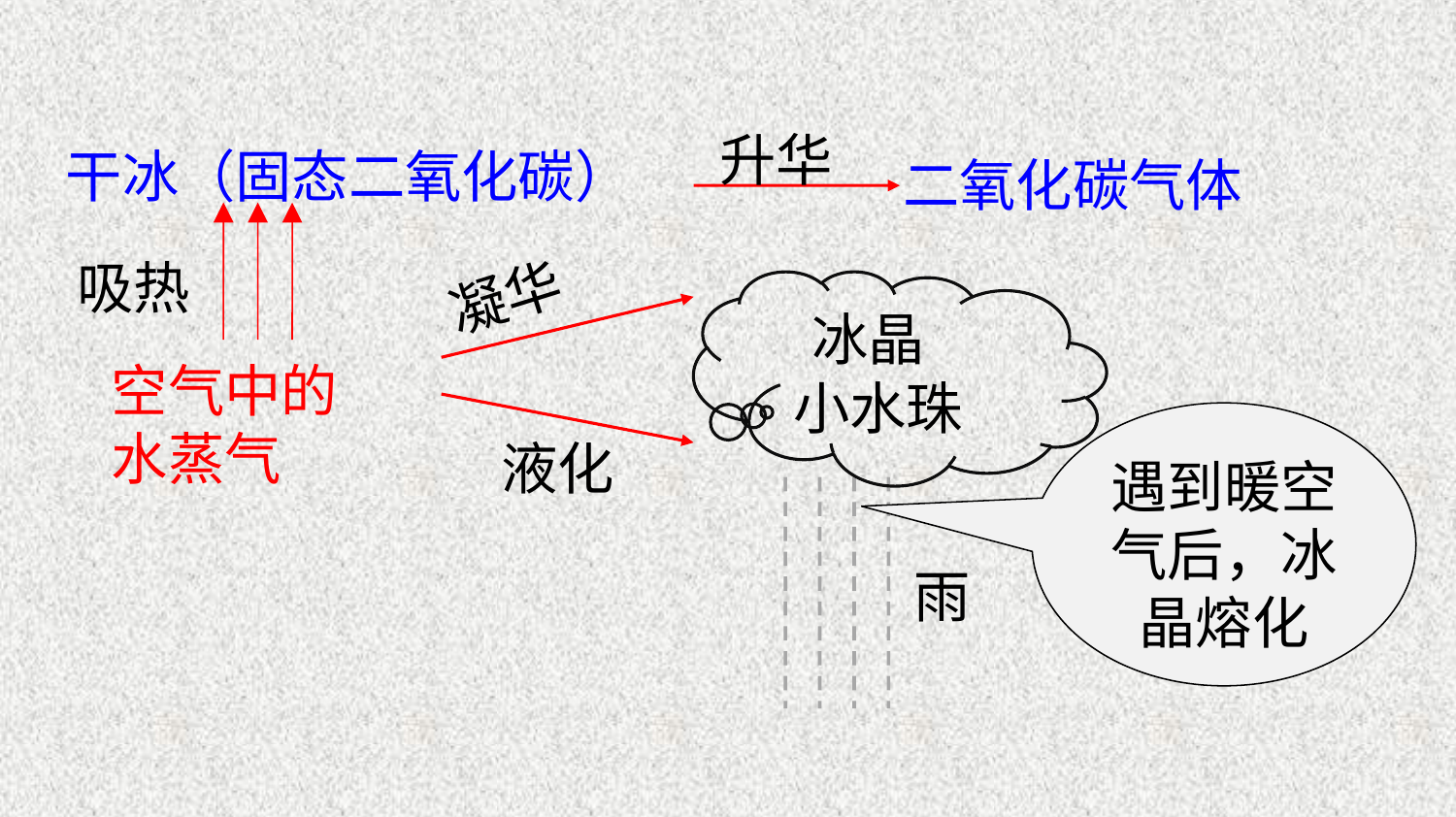

升华
干冰（固态二氧化碳）
二氧化碳气体

凝华
吸热

冰晶
小水珠
空气中的水蒸气
遇到暖空气后，冰晶熔化
液化

雨